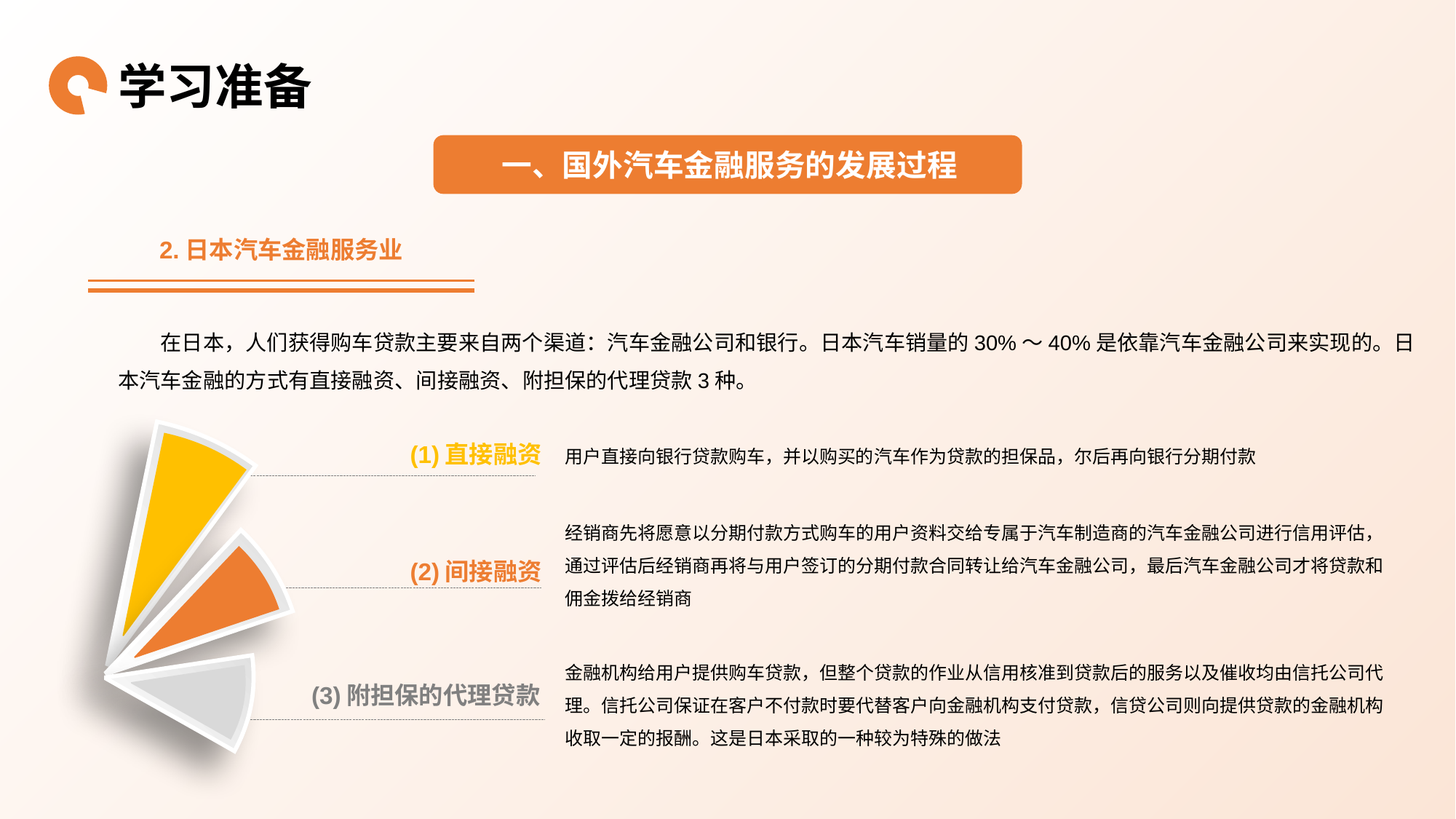

学习准备

一、国外汽车金融服务的发展过程
2.日本汽车金融服务业
在日本，人们获得购车贷款主要来自两个渠道：汽车金融公司和银行。日本汽车销量的30%～40%是依靠汽车金融公司来实现的。日本汽车金融的方式有直接融资、间接融资、附担保的代理贷款3种。

用户直接向银行贷款购车，并以购买的汽车作为贷款的担保品，尔后再向银行分期付款
(1)直接融资
经销商先将愿意以分期付款方式购车的用户资料交给专属于汽车制造商的汽车金融公司进行信用评估，通过评估后经销商再将与用户签订的分期付款合同转让给汽车金融公司，最后汽车金融公司才将贷款和佣金拨给经销商
(2)间接融资
金融机构给用户提供购车贷款，但整个贷款的作业从信用核准到贷款后的服务以及催收均由信托公司代理。信托公司保证在客户不付款时要代替客户向金融机构支付贷款，信贷公司则向提供贷款的金融机构收取一定的报酬。这是日本采取的一种较为特殊的做法
(3)附担保的代理贷款